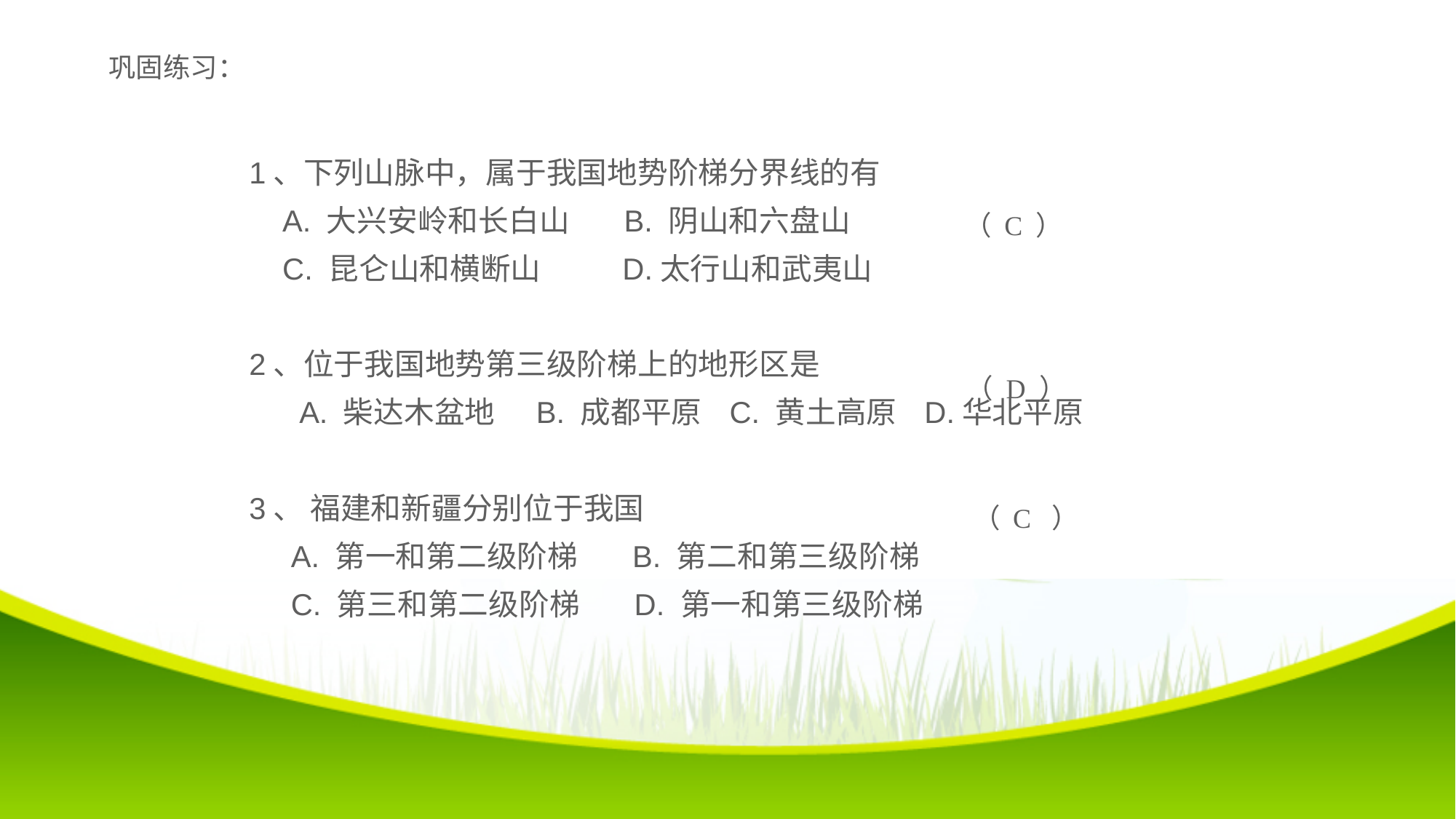

巩固练习：
   1、下列山脉中，属于我国地势阶梯分界线的有
       A. 大兴安岭和长白山       B. 阴山和六盘山
       C. 昆仑山和横断山           D.太行山和武夷山

   2、位于我国地势第三级阶梯上的地形区是
         A. 柴达木盆地     B. 成都平原   C. 黄土高原   D.华北平原

   3、 福建和新疆分别位于我国
        A. 第一和第二级阶梯       B. 第二和第三级阶梯
        C. 第三和第二级阶梯       D. 第一和第三级阶梯

（ C ）
（ D ）
（ C  ）